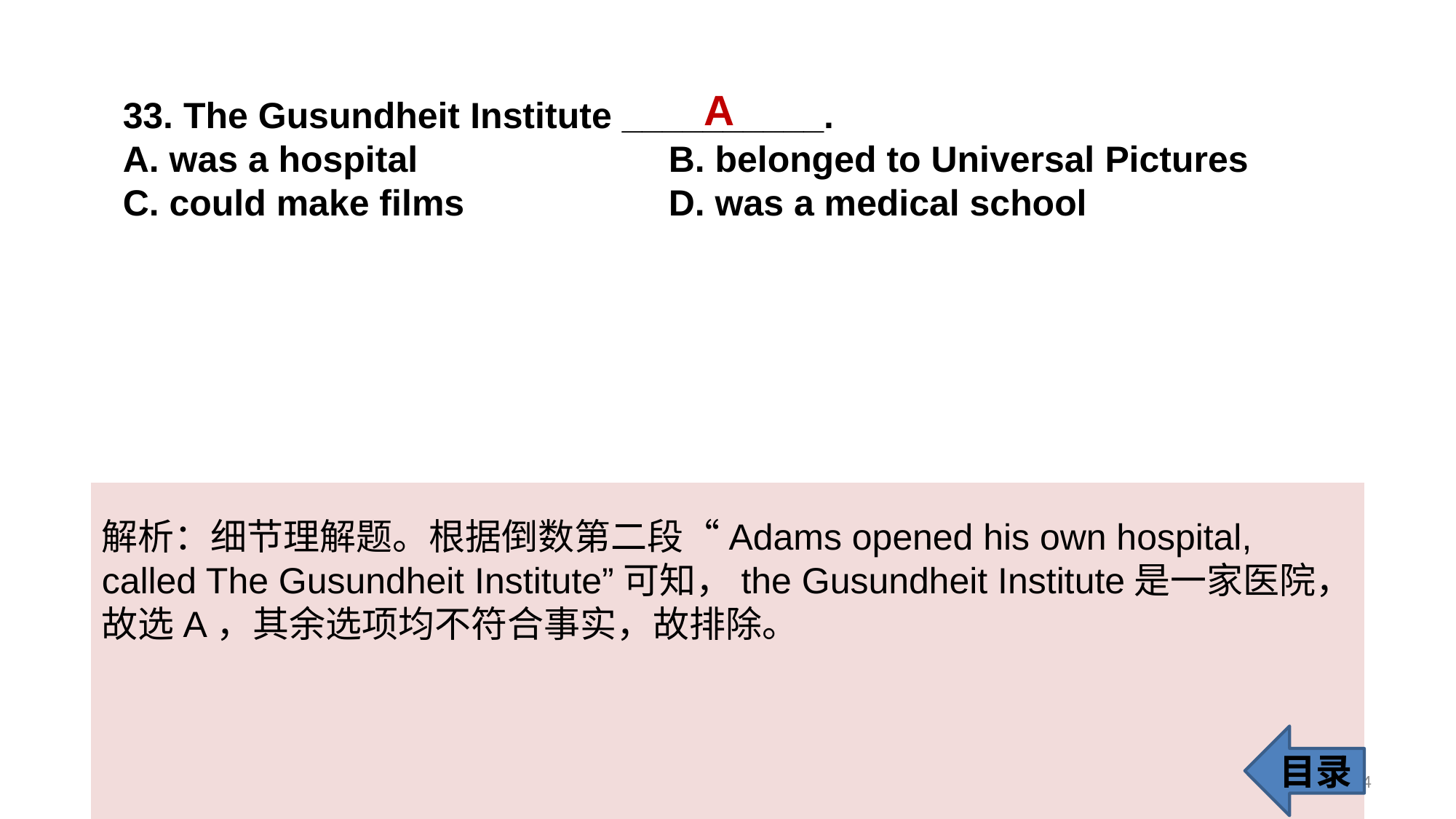

A
33. The Gusundheit Institute __________.
A. was a hospital 			B. belonged to Universal Pictures
C. could make films 		D. was a medical school

解析：细节理解题。根据倒数第二段“Adams opened his own hospital, called The Gusundheit Institute”可知，the Gusundheit Institute是一家医院，故选A，其余选项均不符合事实，故排除。
目录
34